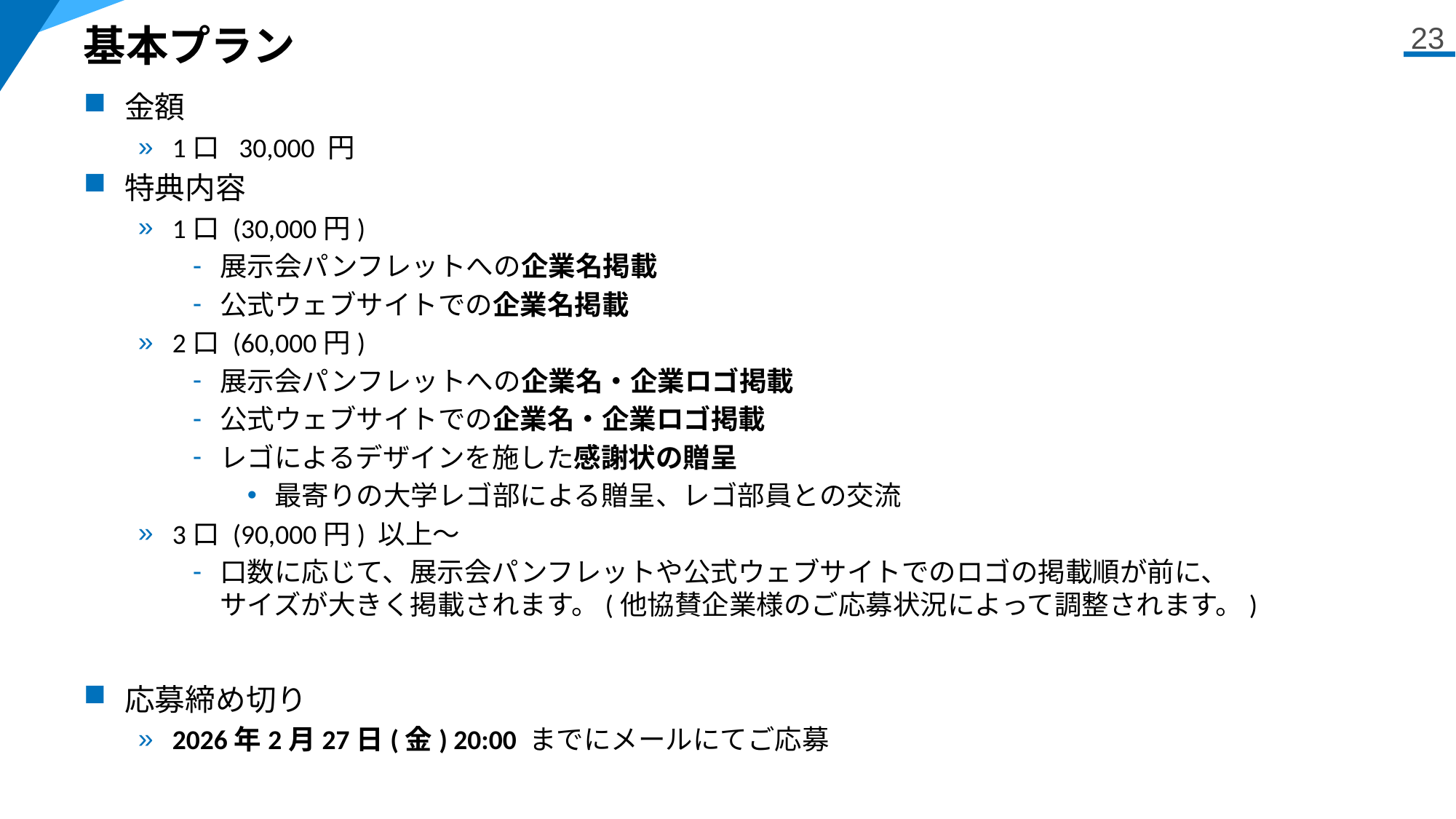

# 基本プラン
23
金額
1口  30,000 円
特典内容
1口 (30,000円)
展示会パンフレットへの企業名掲載
公式ウェブサイトでの企業名掲載
2口 (60,000円)
展示会パンフレットへの企業名・企業ロゴ掲載
公式ウェブサイトでの企業名・企業ロゴ掲載
レゴによるデザインを施した感謝状の贈呈
最寄りの大学レゴ部による贈呈、レゴ部員との交流
3口 (90,000円) 以上～
口数に応じて、展示会パンフレットや公式ウェブサイトでのロゴの掲載順が前に、
サイズが大きく掲載されます。(他協賛企業様のご応募状況によって調整されます。)

応募締め切り
2026年2月27日(金) 20:00 までにメールにてご応募